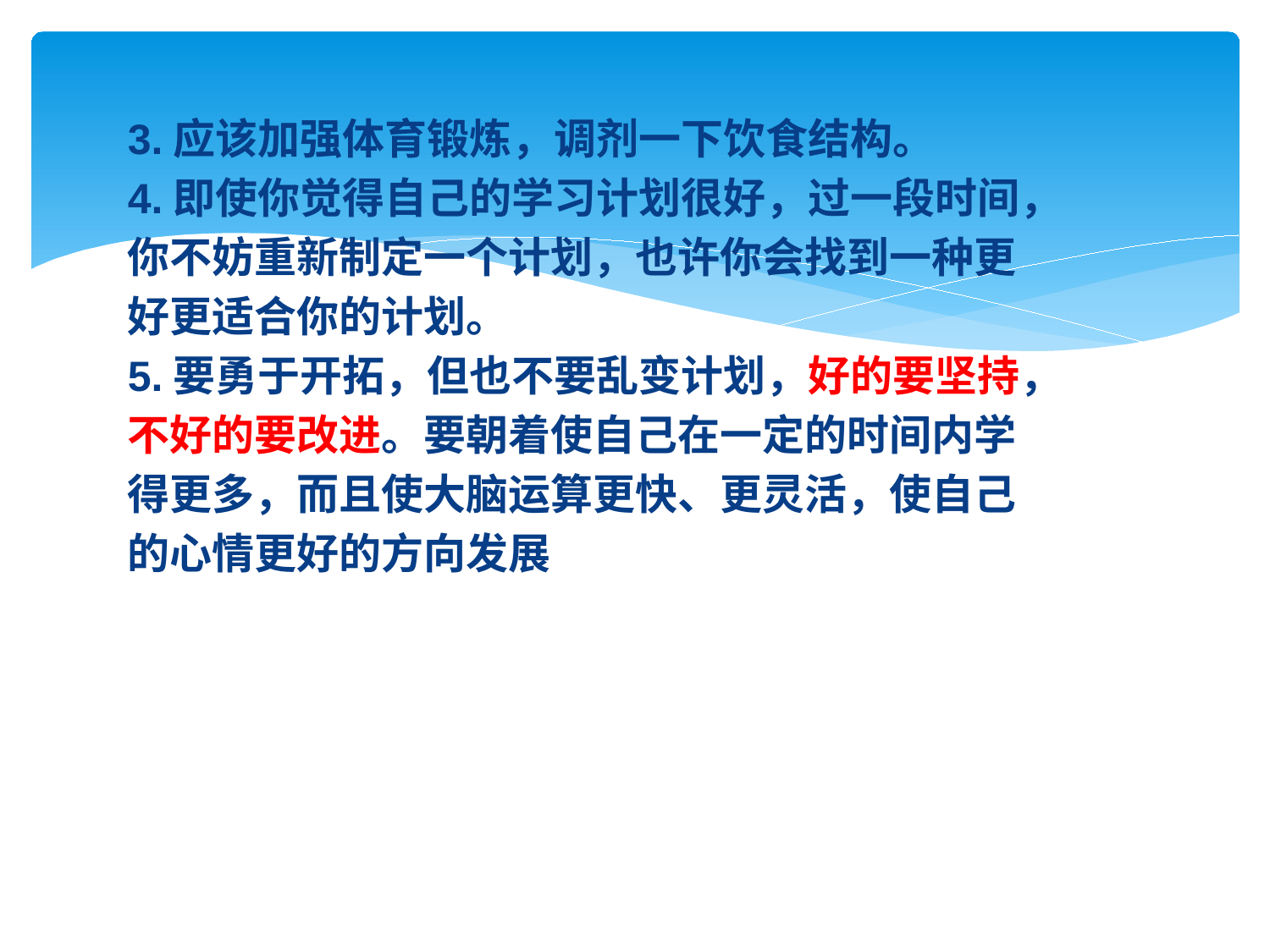

3.应该加强体育锻炼，调剂一下饮食结构。
4.即使你觉得自己的学习计划很好，过一段时间，
你不妨重新制定一个计划，也许你会找到一种更
好更适合你的计划。
5.要勇于开拓，但也不要乱变计划，好的要坚持，
不好的要改进。要朝着使自己在一定的时间内学
得更多，而且使大脑运算更快、更灵活，使自己
的心情更好的方向发展